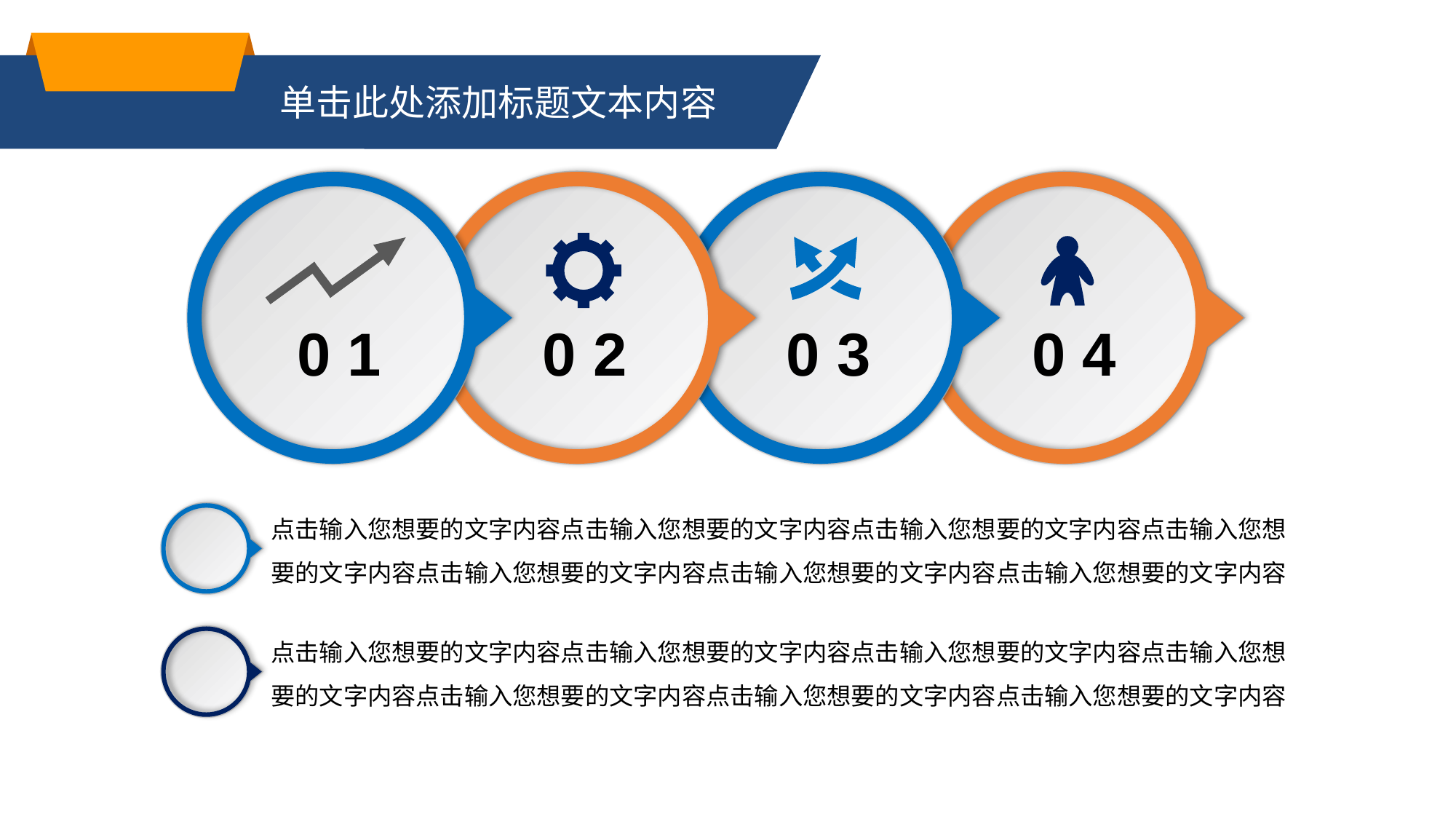

业务介绍 Business introduction

单击此处添加标题文本内容

0 1

0 2

0 3

0 4

点击输入您想要的文字内容点击输入您想要的文字内容点击输入您想要的文字内容点击输入您想要的文字内容点击输入您想要的文字内容点击输入您想要的文字内容点击输入您想要的文字内容

点击输入您想要的文字内容点击输入您想要的文字内容点击输入您想要的文字内容点击输入您想要的文字内容点击输入您想要的文字内容点击输入您想要的文字内容点击输入您想要的文字内容